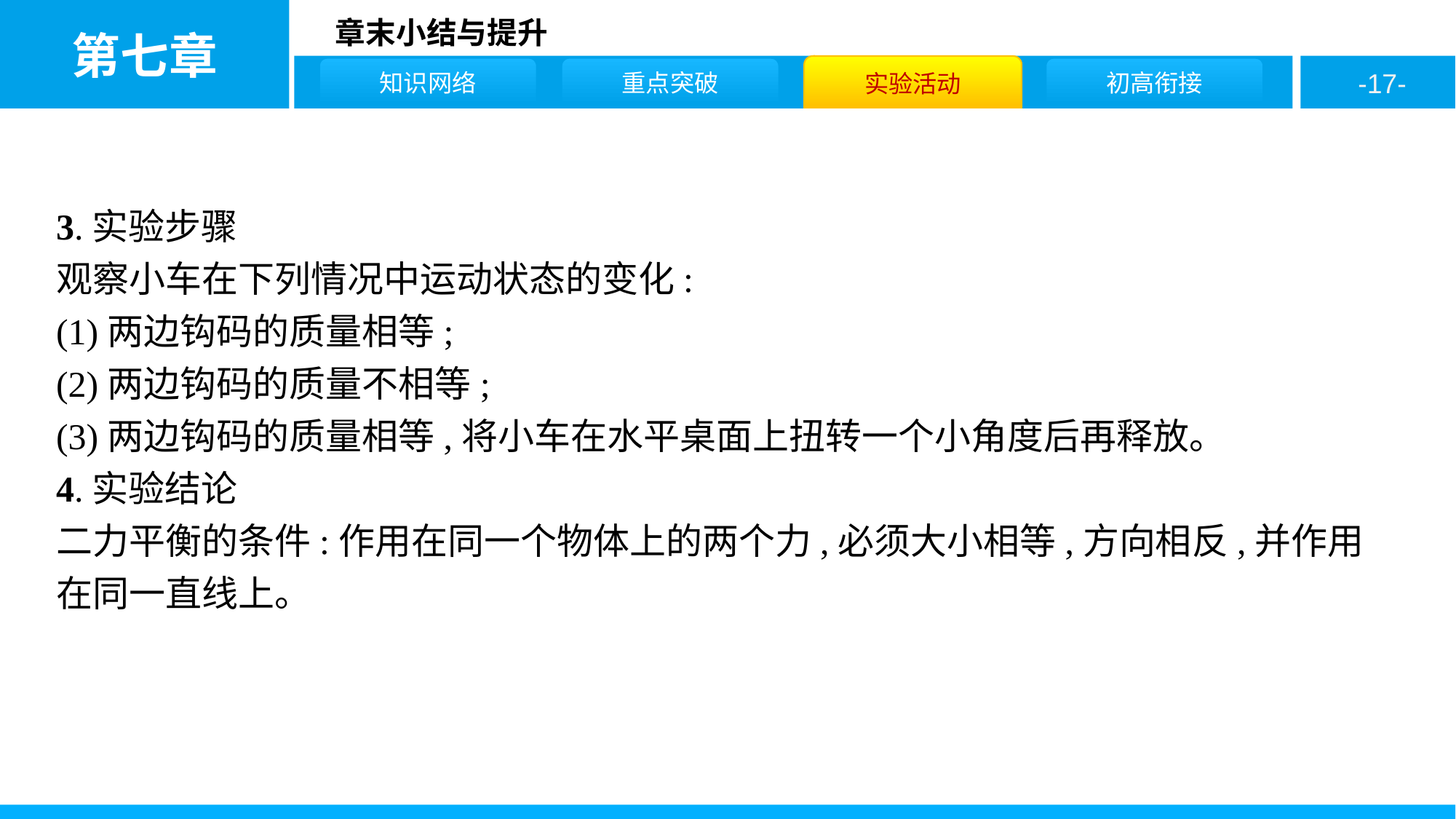

3.实验步骤
观察小车在下列情况中运动状态的变化:
(1)两边钩码的质量相等;
(2)两边钩码的质量不相等;
(3)两边钩码的质量相等,将小车在水平桌面上扭转一个小角度后再释放。
4.实验结论
二力平衡的条件:作用在同一个物体上的两个力,必须大小相等,方向相反,并作用在同一直线上。